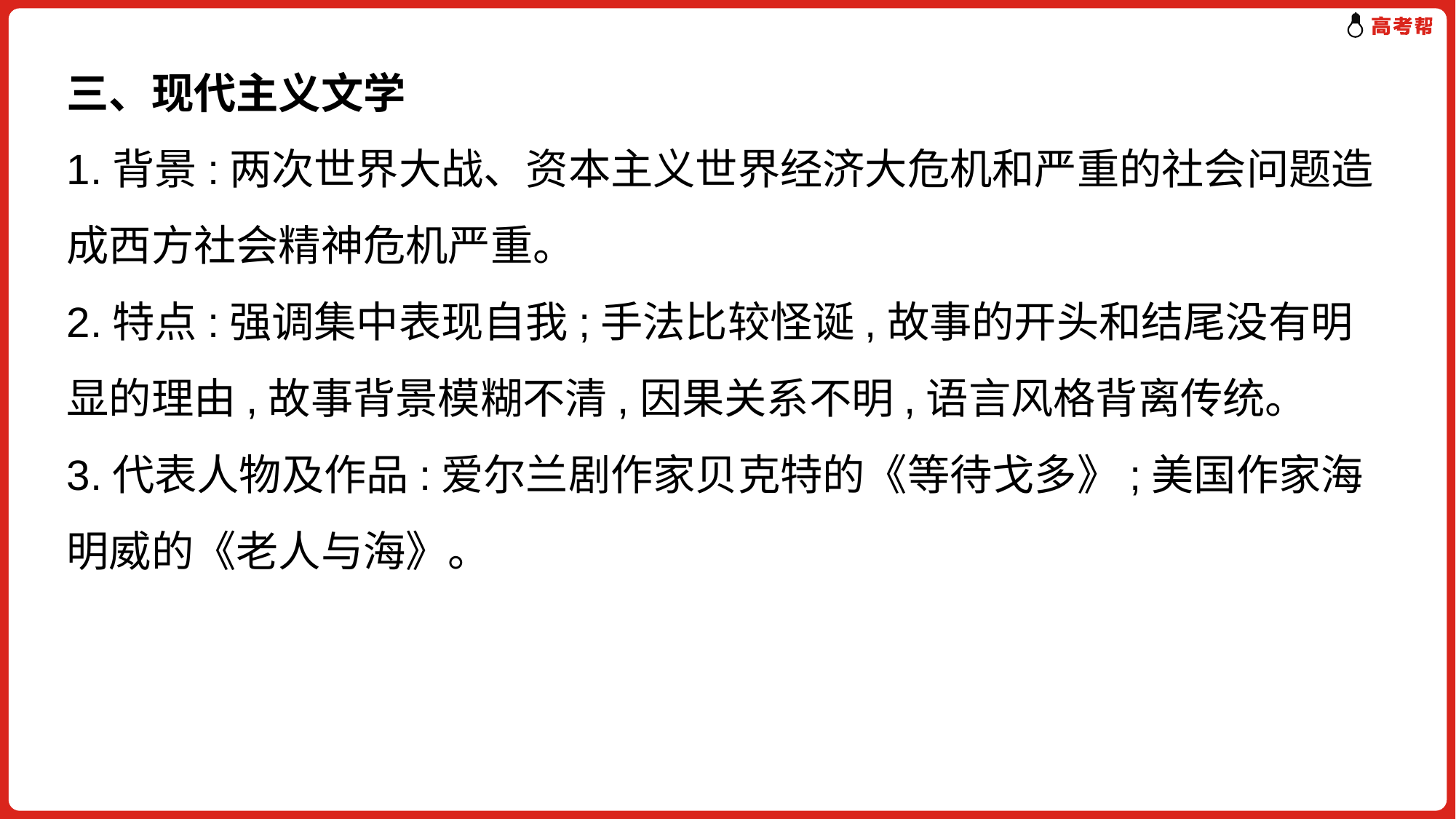

三、现代主义文学
1.背景:两次世界大战、资本主义世界经济大危机和严重的社会问题造成西方社会精神危机严重。
2.特点:强调集中表现自我;手法比较怪诞,故事的开头和结尾没有明显的理由,故事背景模糊不清,因果关系不明,语言风格背离传统。
3.代表人物及作品:爱尔兰剧作家贝克特的《等待戈多》;美国作家海明威的《老人与海》。